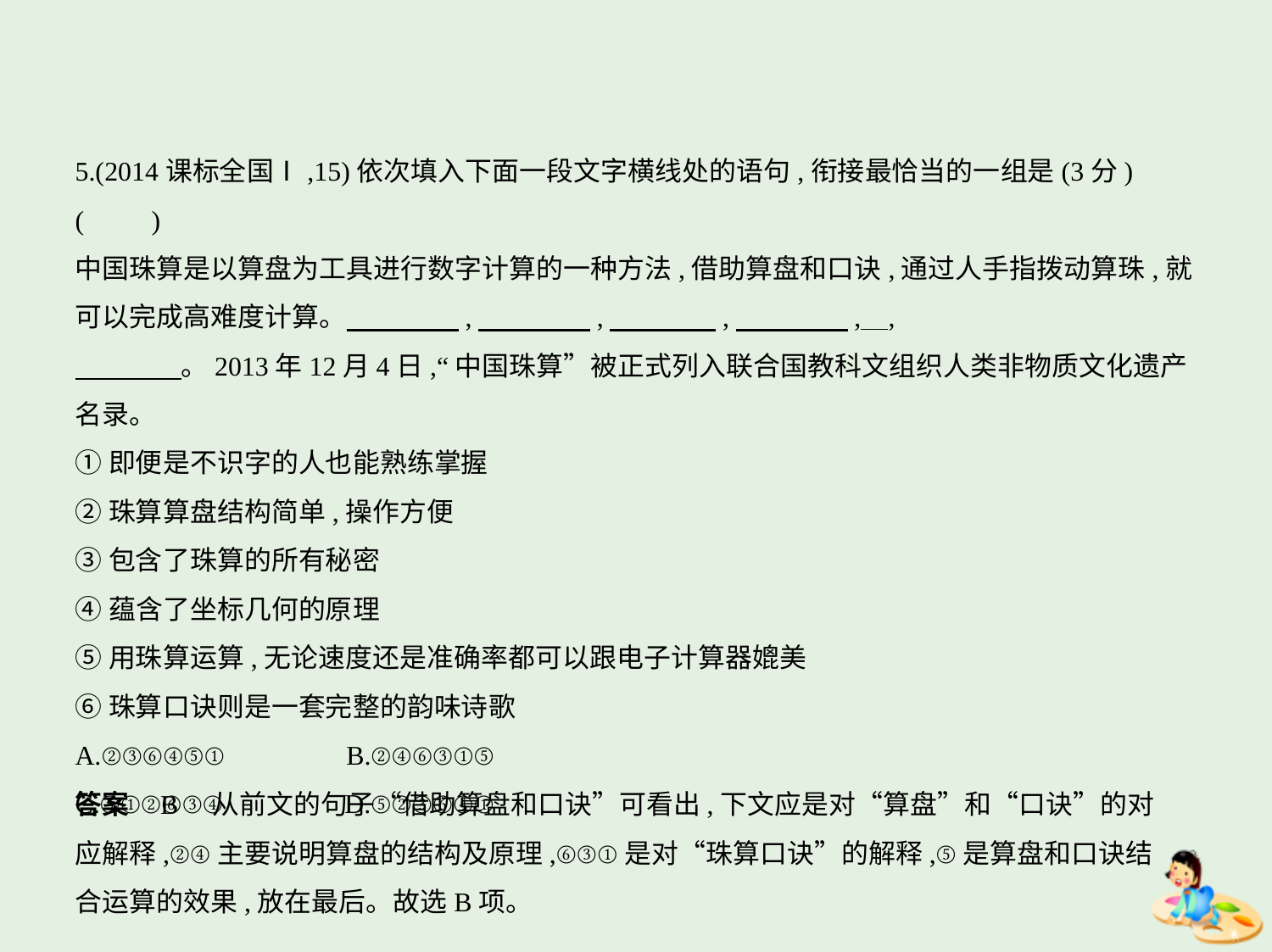

5.(2014课标全国Ⅰ,15)依次填入下面一段文字横线处的语句,衔接最恰当的一组是(3分) (    　)
中国珠算是以算盘为工具进行数字计算的一种方法,借助算盘和口诀,通过人手指拨动算珠,就
可以完成高难度计算。　　 　    ,　　 　    ,　　　    ,　 　　    ,    ,
　　　    。2013年12月4日,“中国珠算”被正式列入联合国教科文组织人类非物质文化遗产
名录。
①即便是不识字的人也能熟练掌握
②珠算算盘结构简单,操作方便
③包含了珠算的所有秘密
④蕴含了坐标几何的原理
⑤用珠算运算,无论速度还是准确率都可以跟电子计算器媲美
⑥珠算口诀则是一套完整的韵味诗歌
A.②③⑥④⑤①　　　　B.②④⑥③①⑤
C.⑤①②⑥③④　　　　D.⑤②③⑥④①
答案    B　从前文的句子“借助算盘和口诀”可看出,下文应是对“算盘”和“口诀”的对
应解释,②④主要说明算盘的结构及原理,⑥③①是对“珠算口诀”的解释,⑤是算盘和口诀结
合运算的效果,放在最后。故选B项。